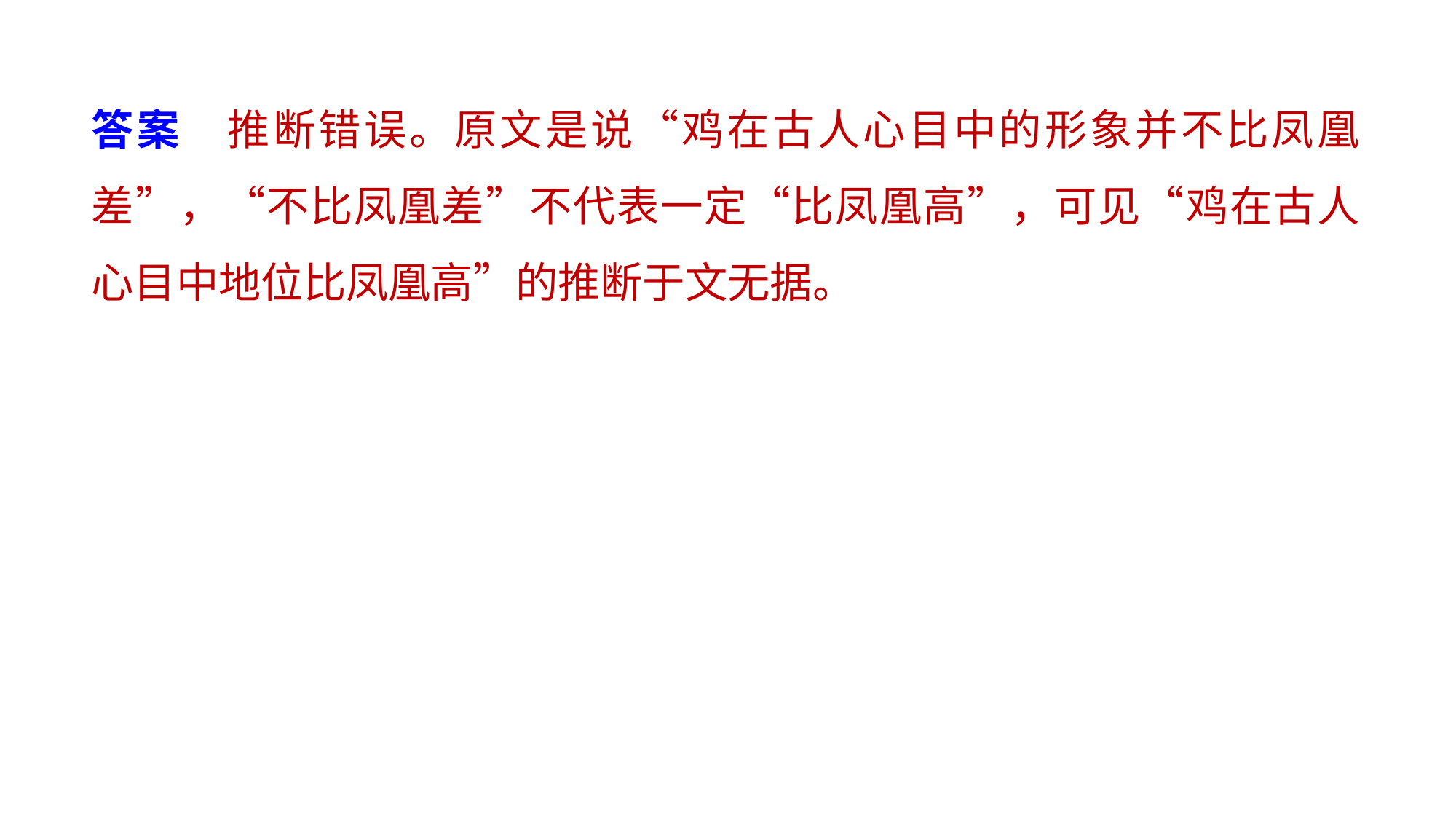

答案　推断错误。原文是说“鸡在古人心目中的形象并不比凤凰差”，“不比凤凰差”不代表一定“比凤凰高”，可见“鸡在古人心目中地位比凤凰高”的推断于文无据。